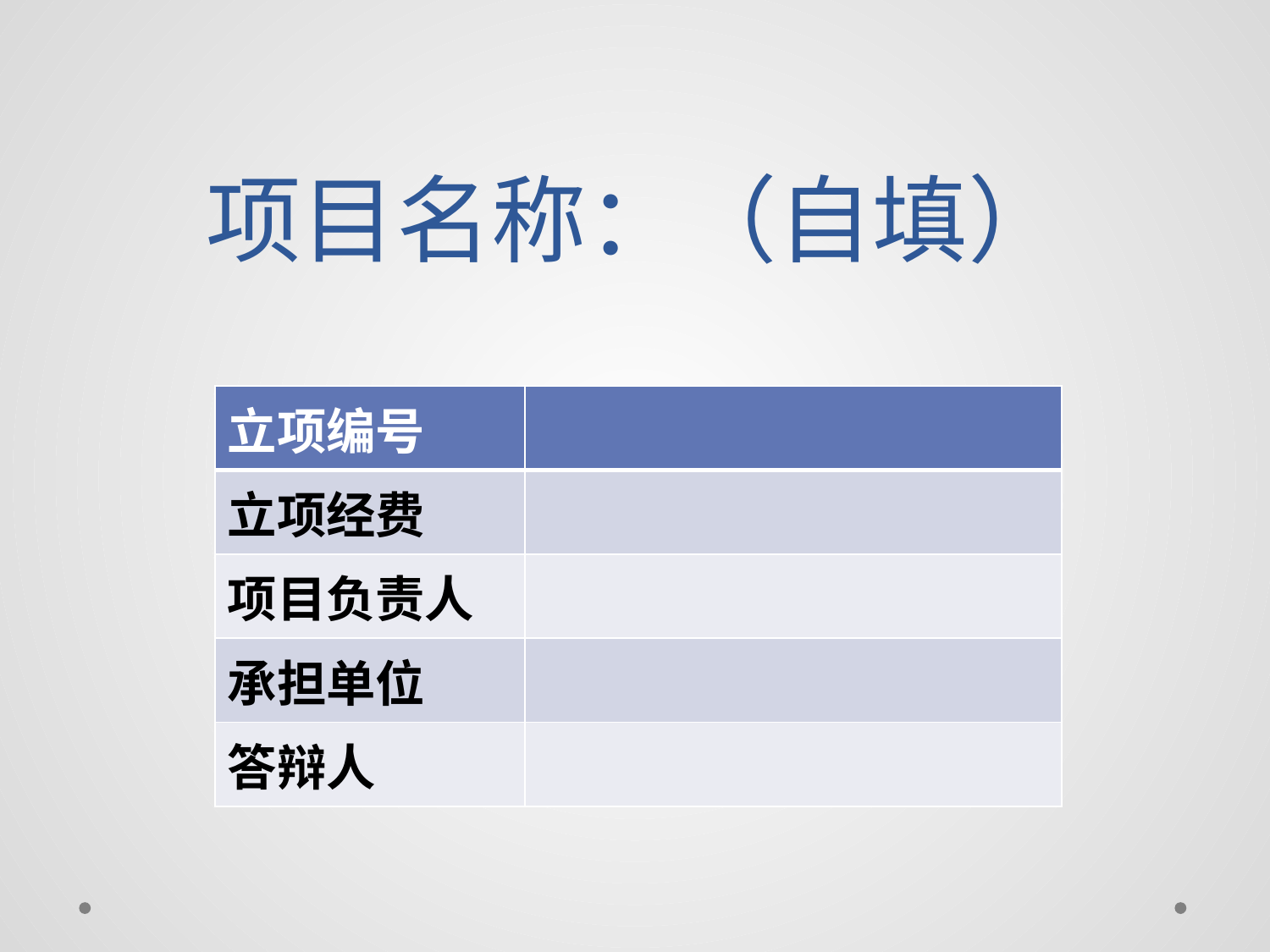

# 项目名称：（自填）
| 立项编号 |  |
| --- | --- |
| 立项经费 |  |
| 项目负责人 |  |
| 承担单位 |  |
| 答辩人 |  |